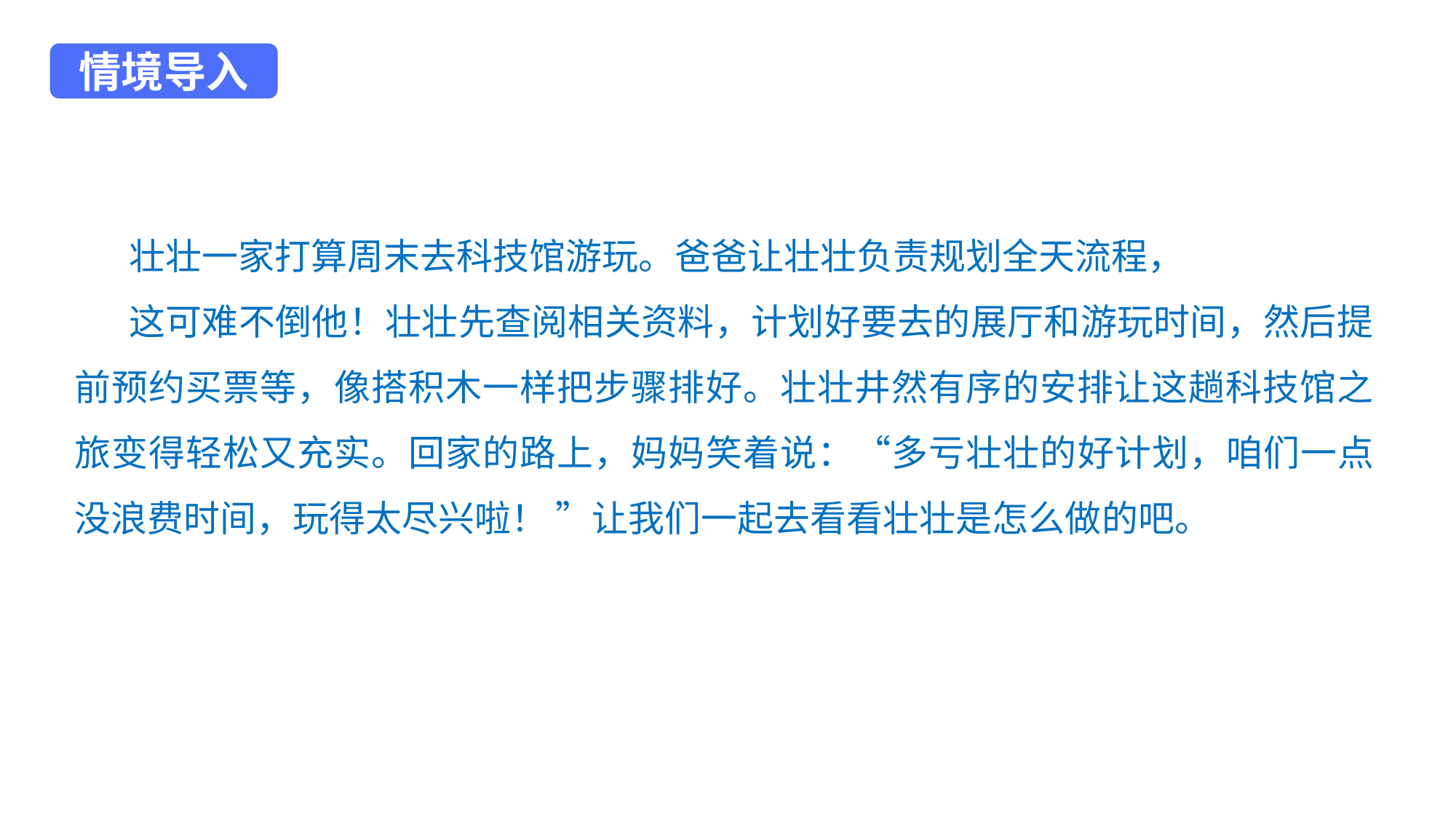

情境导入
壮壮一家打算周末去科技馆游玩。爸爸让壮壮负责规划全天流程，
这可难不倒他！壮壮先查阅相关资料，计划好要去的展厅和游玩时间，然后提前预约买票等，像搭积木一样把步骤排好。壮壮井然有序的安排让这趟科技馆之旅变得轻松又充实。回家的路上，妈妈笑着说：“多亏壮壮的好计划，咱们一点没浪费时间，玩得太尽兴啦！ ”让我们一起去看看壮壮是怎么做的吧。